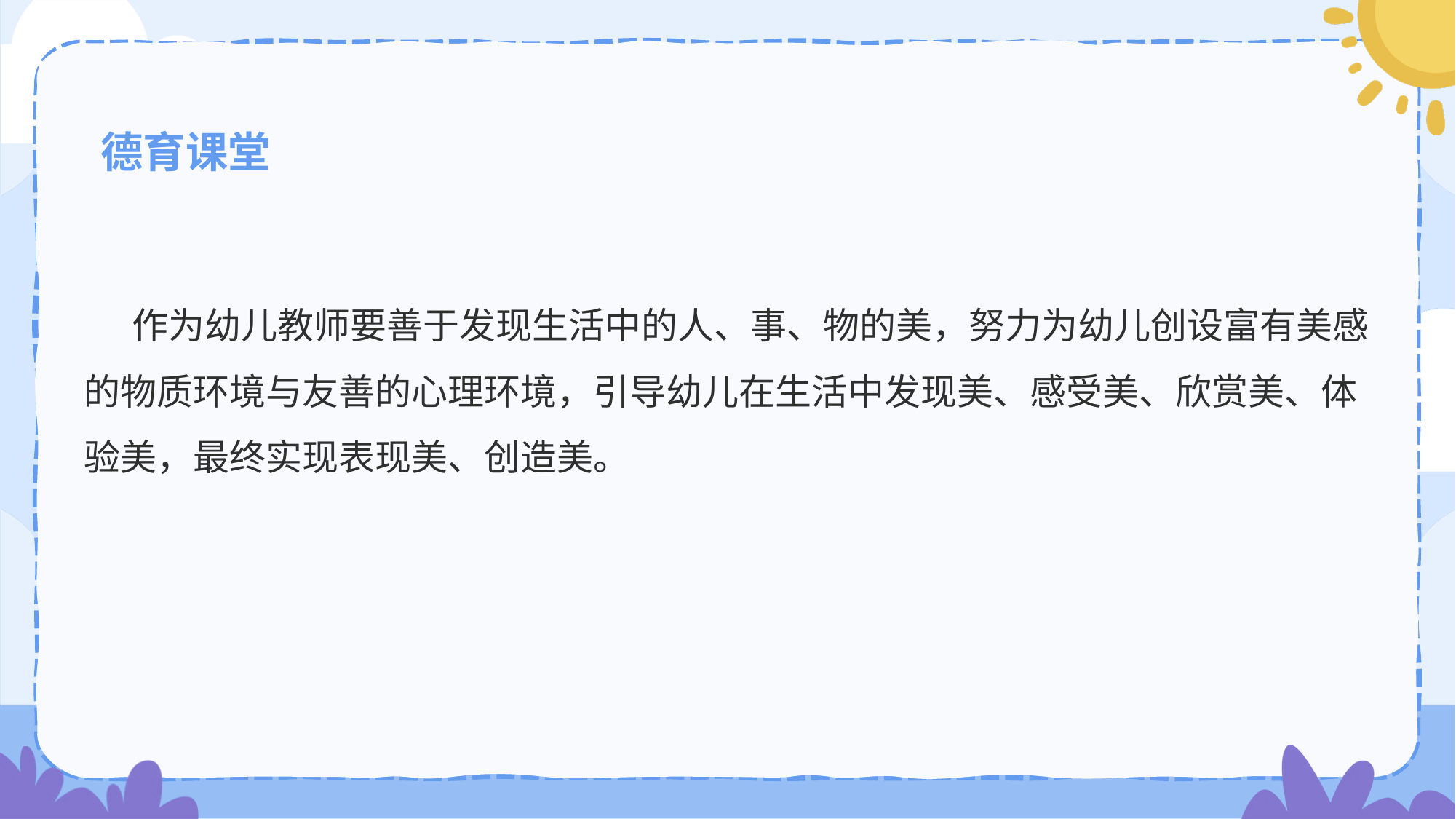

德育课堂
    作为幼儿教师要善于发现生活中的人、事、物的美，努力为幼儿创设富有美感的物质环境与友善的心理环境，引导幼儿在生活中发现美、感受美、欣赏美、体验美，最终实现表现美、创造美。